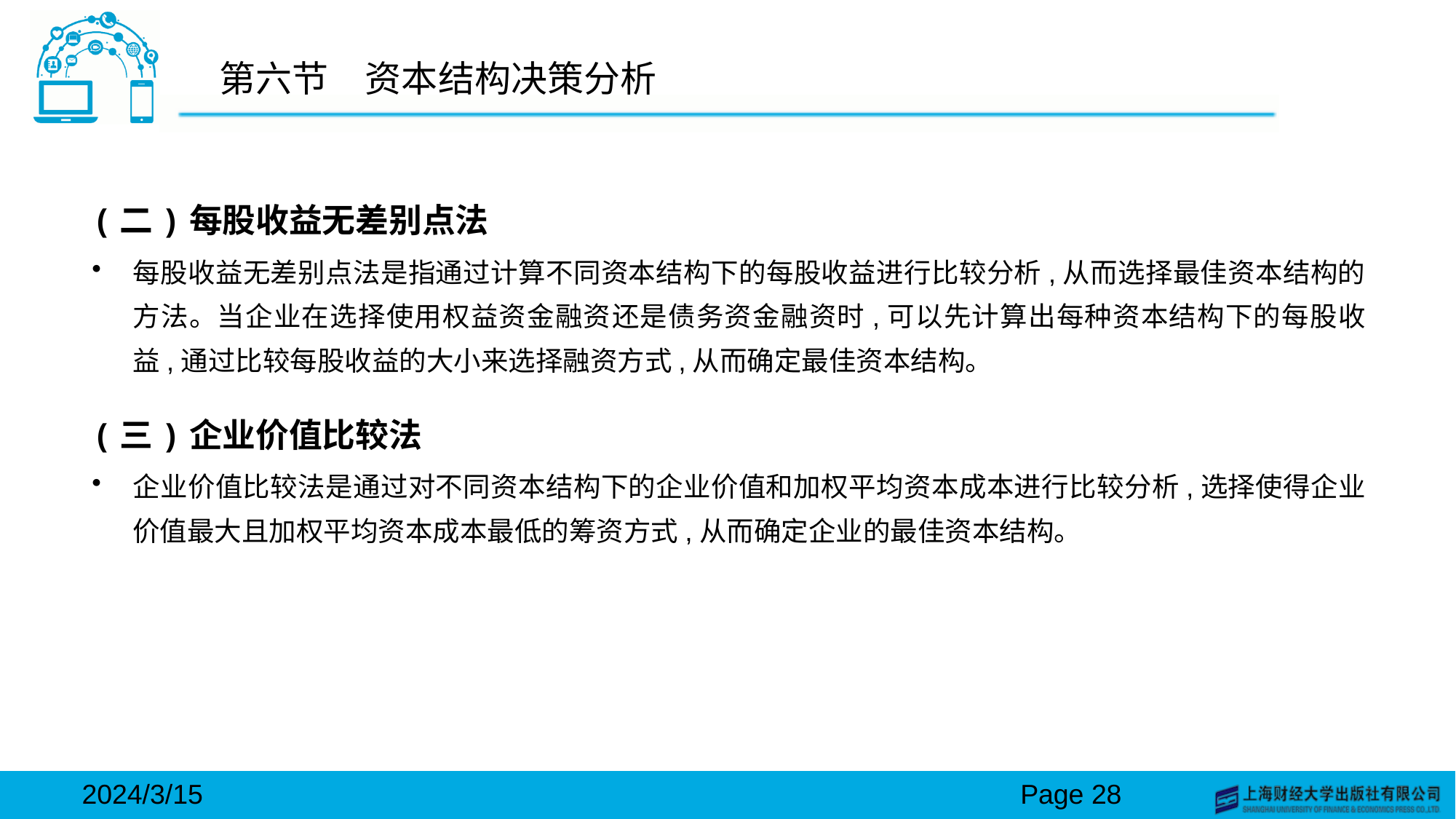

# 第六节　资本结构决策分析
(二)每股收益无差别点法
每股收益无差别点法是指通过计算不同资本结构下的每股收益进行比较分析,从而选择最佳资本结构的方法。当企业在选择使用权益资金融资还是债务资金融资时,可以先计算出每种资本结构下的每股收益,通过比较每股收益的大小来选择融资方式,从而确定最佳资本结构。
(三)企业价值比较法
企业价值比较法是通过对不同资本结构下的企业价值和加权平均资本成本进行比较分析,选择使得企业价值最大且加权平均资本成本最低的筹资方式,从而确定企业的最佳资本结构。

2024/3/15
Page 28